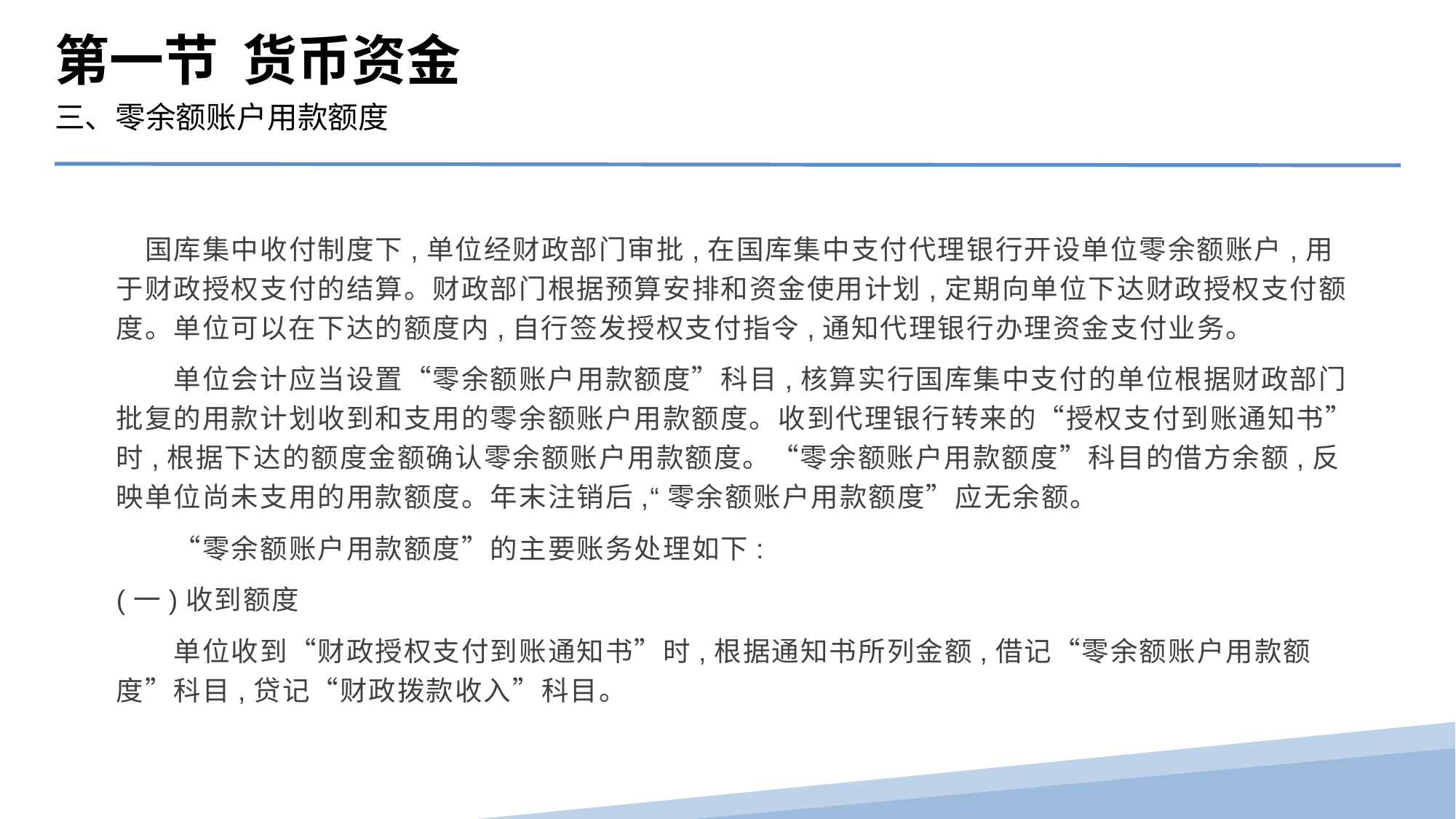

第一节  货币资金
三、零余额账户用款额度
　国库集中收付制度下,单位经财政部门审批,在国库集中支付代理银行开设单位零余额账户,用于财政授权支付的结算。财政部门根据预算安排和资金使用计划,定期向单位下达财政授权支付额度。单位可以在下达的额度内,自行签发授权支付指令,通知代理银行办理资金支付业务。
　　单位会计应当设置“零余额账户用款额度”科目,核算实行国库集中支付的单位根据财政部门批复的用款计划收到和支用的零余额账户用款额度。收到代理银行转来的“授权支付到账通知书”时,根据下达的额度金额确认零余额账户用款额度。“零余额账户用款额度”科目的借方余额,反映单位尚未支用的用款额度。年末注销后,“零余额账户用款额度”应无余额。
　　“零余额账户用款额度”的主要账务处理如下:
(一)收到额度
　　单位收到“财政授权支付到账通知书”时,根据通知书所列金额,借记“零余额账户用款额度”科目,贷记“财政拨款收入”科目。